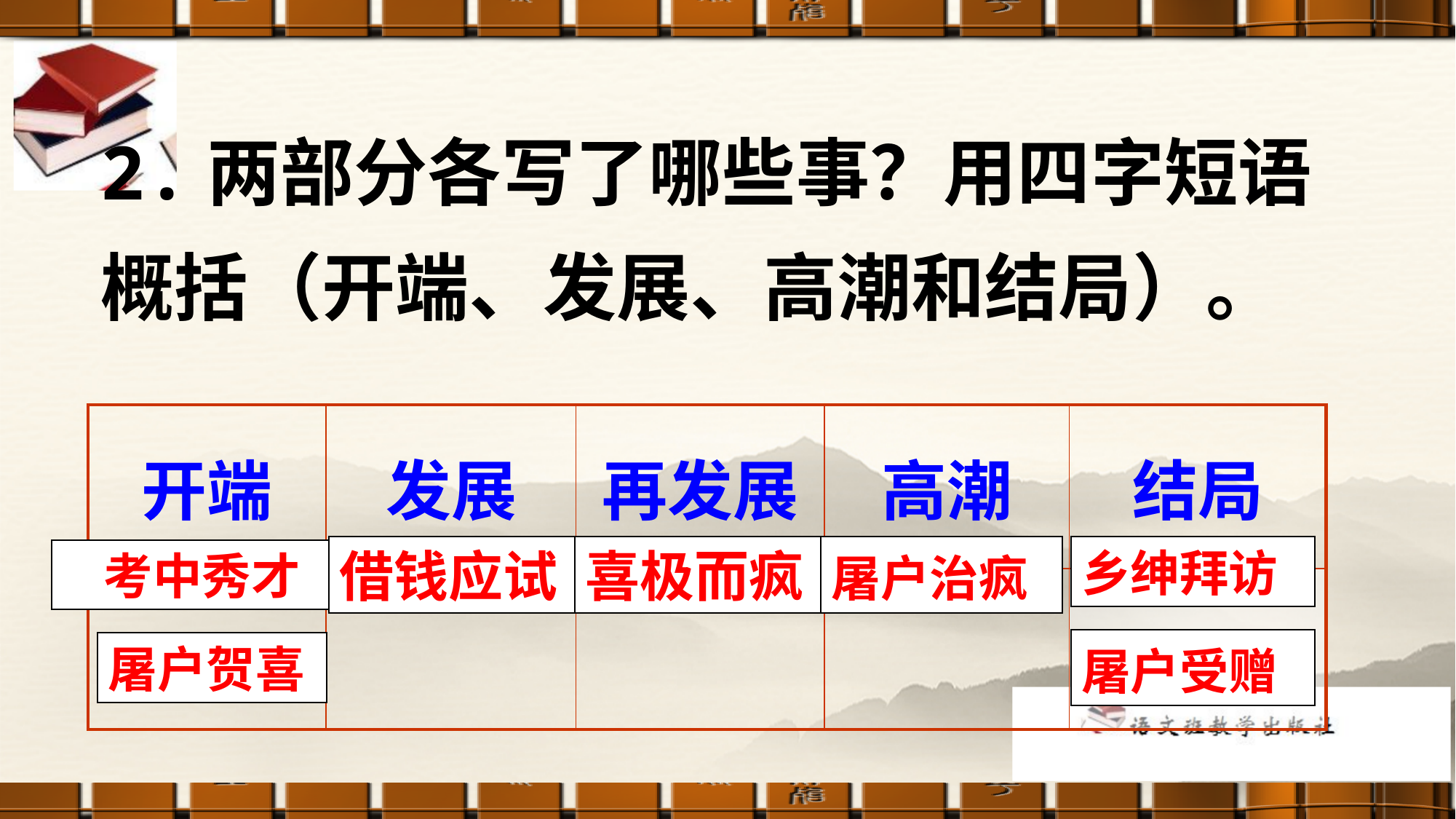

2.两部分各写了哪些事？用四字短语概括（开端、发展、高潮和结局）。
| 开端 | 发展 | 再发展 | 高潮 | 结局 |
| --- | --- | --- | --- | --- |
|  |  |  |  |  |
借钱应试
喜极而疯
屠户治疯
乡绅拜访
考中秀才
屠户受赠
屠户贺喜